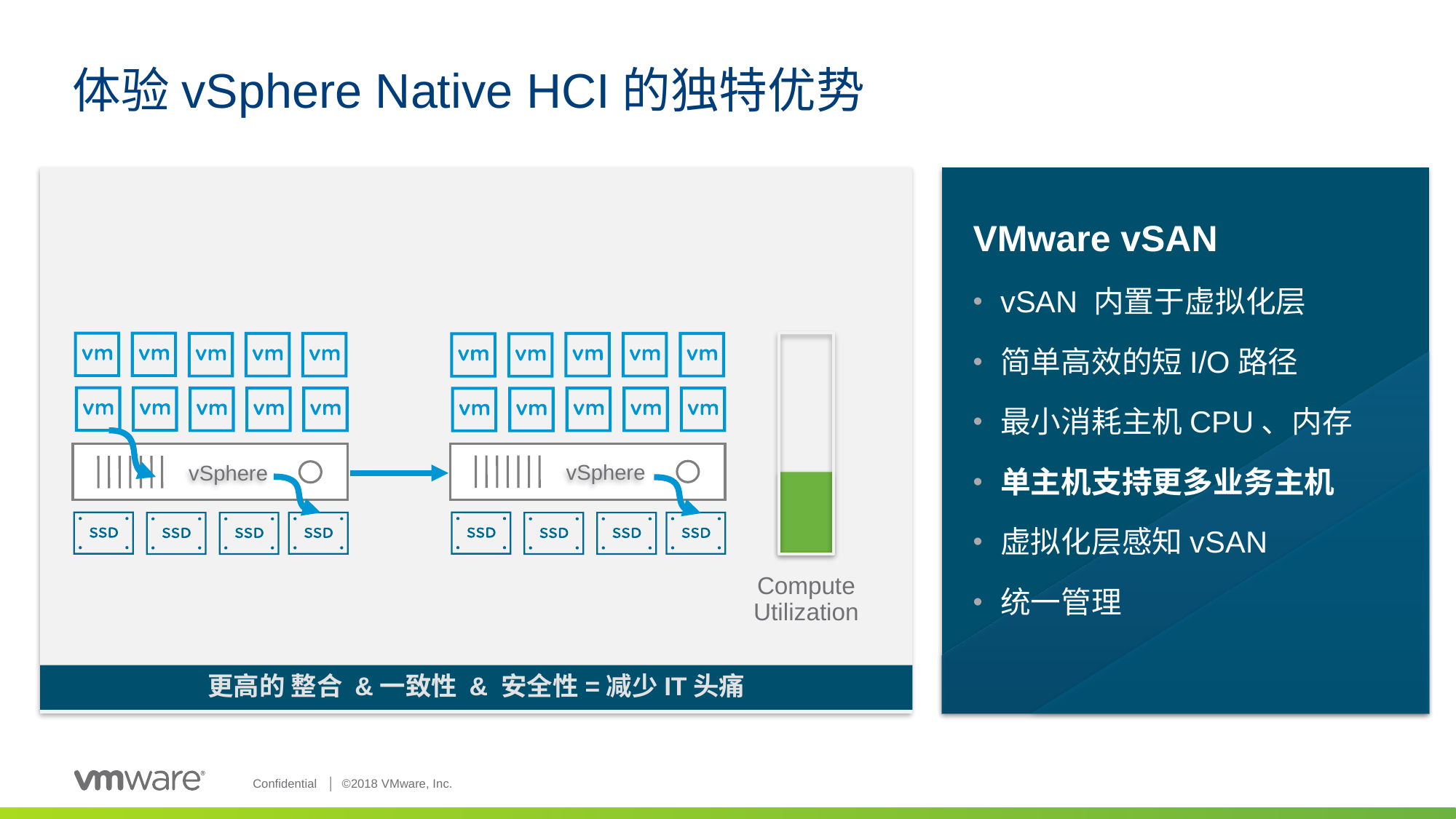

# 体验vSphere Native HCI的独特优势

VMware vSAN
vSAN 内置于虚拟化层
简单高效的短I/O路径
最小消耗主机CPU、内存
单主机支持更多业务主机
虚拟化层感知vSAN
统一管理

vSphere

vSphere

Compute Utilization
更高的 整合 &一致性 & 安全性=减少IT头痛